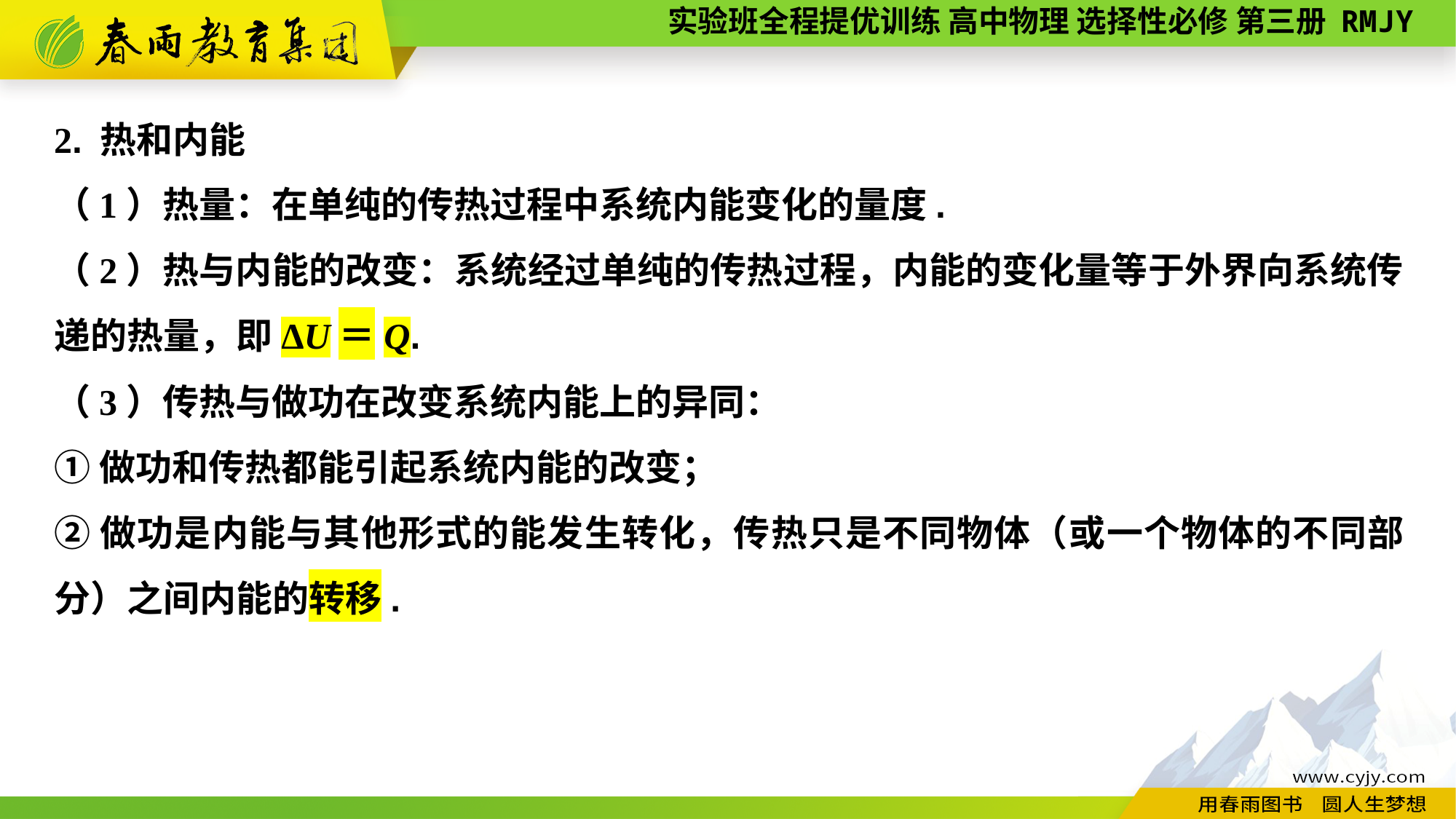

2. 热和内能
（1）热量：在单纯的传热过程中系统内能变化的量度.
（2）热与内能的改变：系统经过单纯的传热过程，内能的变化量等于外界向系统传递的热量，即ΔU＝Q.
（3）传热与做功在改变系统内能上的异同：
①做功和传热都能引起系统内能的改变；
②做功是内能与其他形式的能发生转化，传热只是不同物体（或一个物体的不同部分）之间内能的转移.